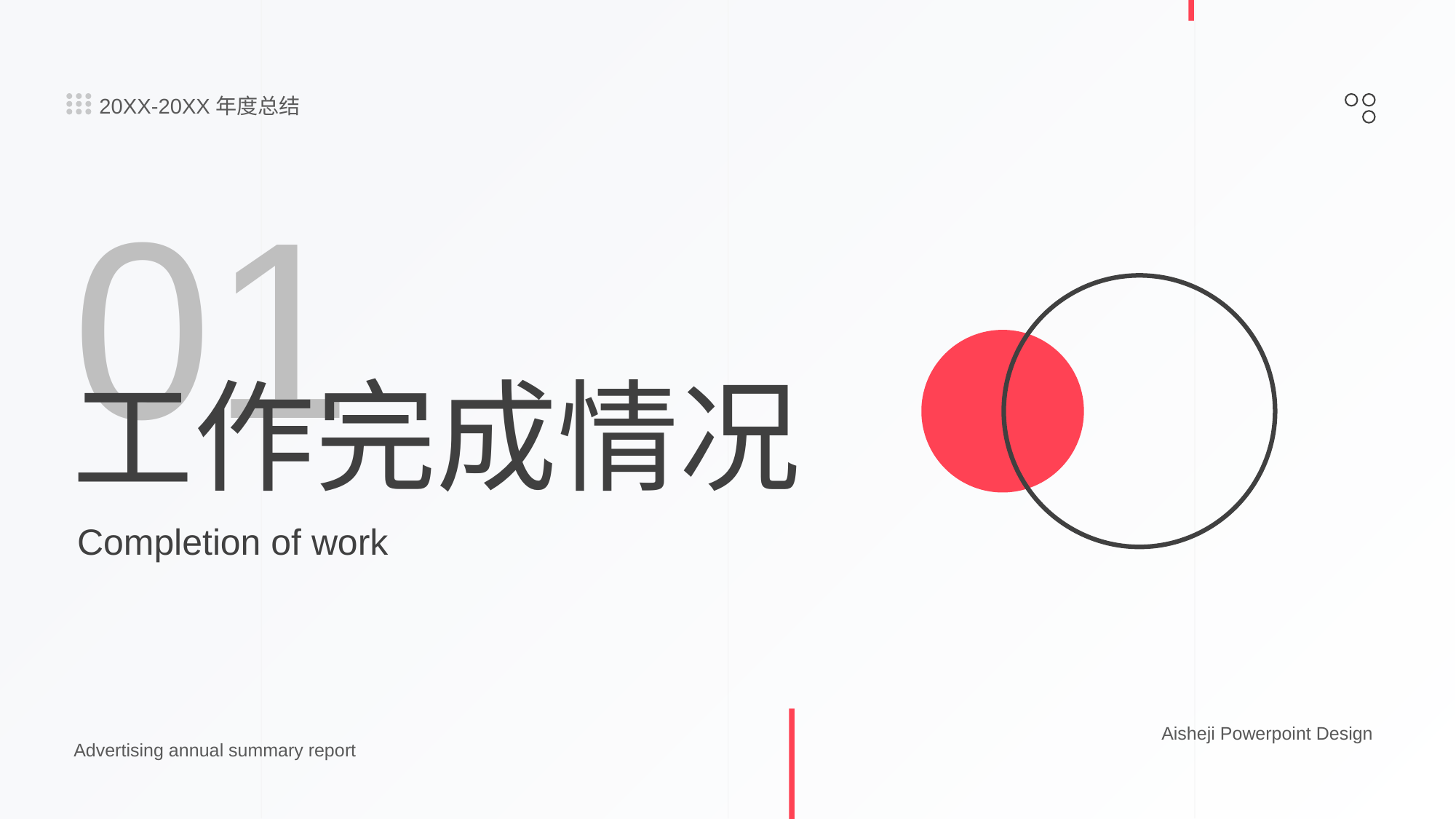

20XX-20XX年度总结

01

工作完成情况
Completion of work

Aisheji Powerpoint Design
Advertising annual summary report